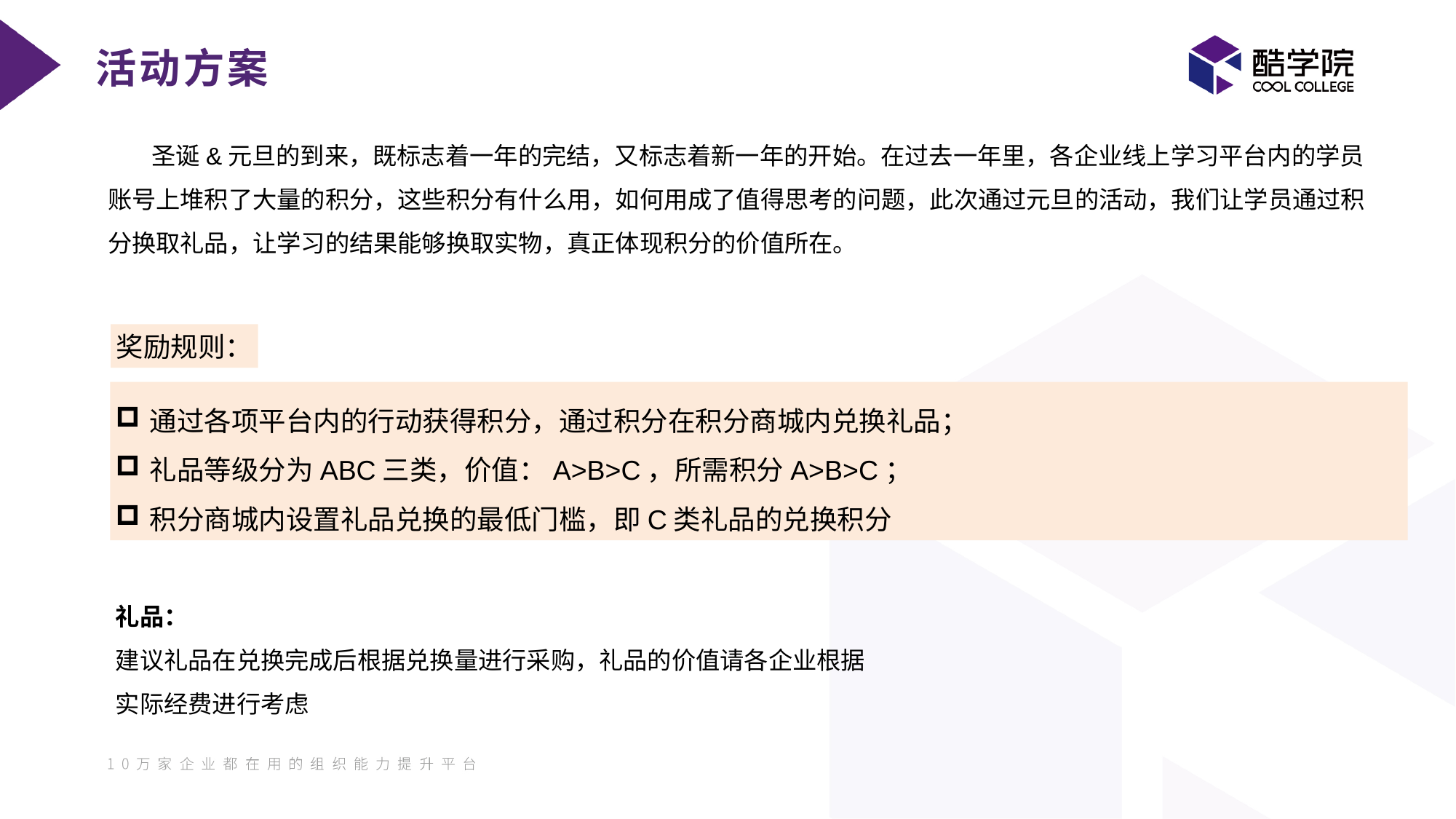

活动方案
       圣诞&元旦的到来，既标志着一年的完结，又标志着新一年的开始。在过去一年里，各企业线上学习平台内的学员账号上堆积了大量的积分，这些积分有什么用，如何用成了值得思考的问题，此次通过元旦的活动，我们让学员通过积分换取礼品，让学习的结果能够换取实物，真正体现积分的价值所在。
奖励规则：
通过各项平台内的行动获得积分，通过积分在积分商城内兑换礼品；
礼品等级分为ABC三类，价值：A>B>C，所需积分A>B>C；
积分商城内设置礼品兑换的最低门槛，即C类礼品的兑换积分
礼品：
建议礼品在兑换完成后根据兑换量进行采购，礼品的价值请各企业根据实际经费进行考虑